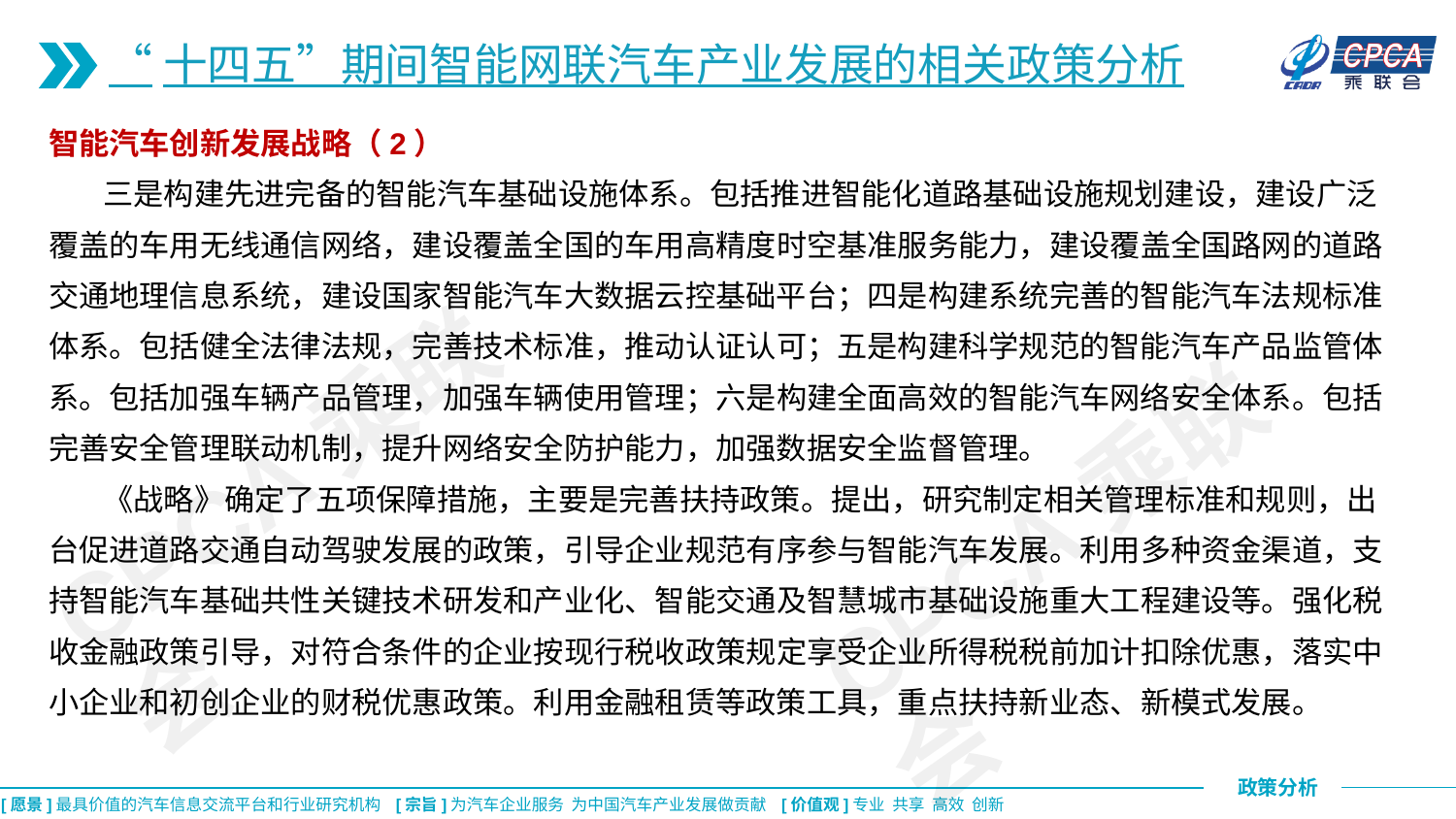

“十四五”期间智能网联汽车产业发展的相关政策分析
智能汽车创新发展战略（2）
       三是构建先进完备的智能汽车基础设施体系。包括推进智能化道路基础设施规划建设，建设广泛覆盖的车用无线通信网络，建设覆盖全国的车用高精度时空基准服务能力，建设覆盖全国路网的道路交通地理信息系统，建设国家智能汽车大数据云控基础平台；四是构建系统完善的智能汽车法规标准体系。包括健全法律法规，完善技术标准，推动认证认可；五是构建科学规范的智能汽车产品监管体系。包括加强车辆产品管理，加强车辆使用管理；六是构建全面高效的智能汽车网络安全体系。包括完善安全管理联动机制，提升网络安全防护能力，加强数据安全监督管理。
       《战略》确定了五项保障措施，主要是完善扶持政策。提出，研究制定相关管理标准和规则，出台促进道路交通自动驾驶发展的政策，引导企业规范有序参与智能汽车发展。利用多种资金渠道，支持智能汽车基础共性关键技术研发和产业化、智能交通及智慧城市基础设施重大工程建设等。强化税收金融政策引导，对符合条件的企业按现行税收政策规定享受企业所得税税前加计扣除优惠，落实中小企业和初创企业的财税优惠政策。利用金融租赁等政策工具，重点扶持新业态、新模式发展。
CPCA乘联会
CPCA乘联会